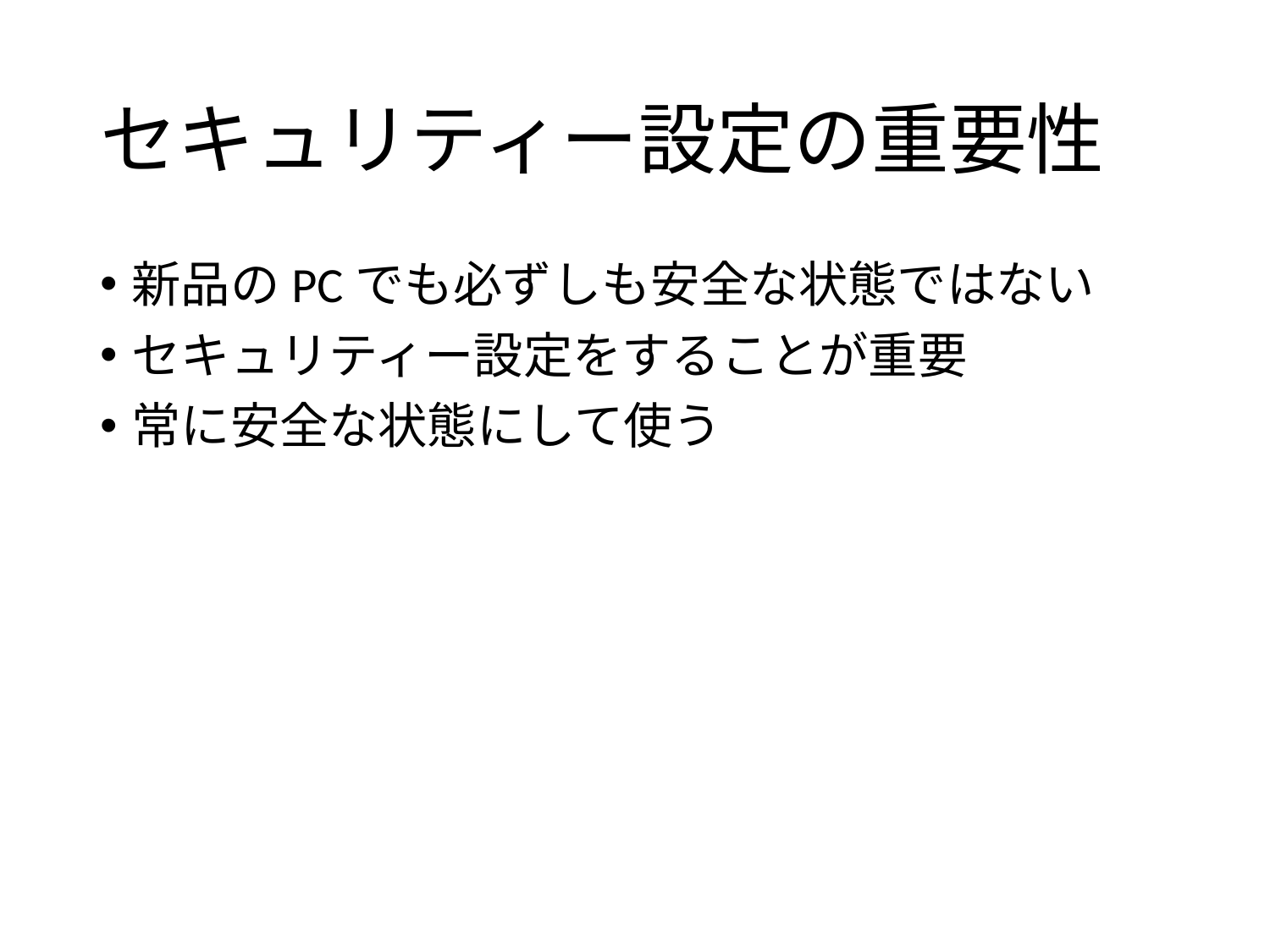

# セキュリティー設定の重要性
新品のPCでも必ずしも安全な状態ではない
セキュリティー設定をすることが重要
常に安全な状態にして使う